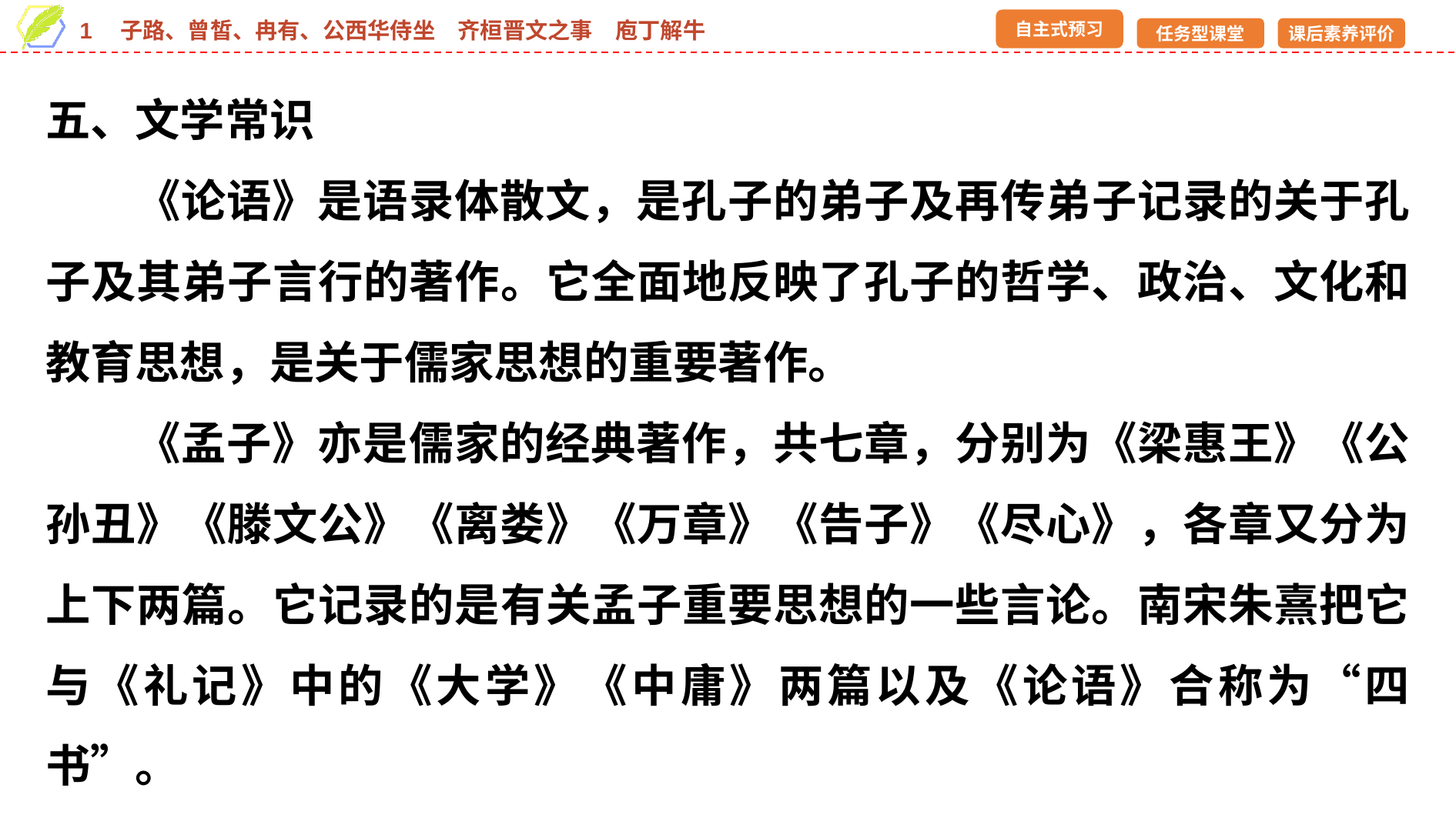

五、文学常识
《论语》是语录体散文，是孔子的弟子及再传弟子记录的关于孔子及其弟子言行的著作。它全面地反映了孔子的哲学、政治、文化和教育思想，是关于儒家思想的重要著作。
《孟子》亦是儒家的经典著作，共七章，分别为《梁惠王》《公孙丑》《滕文公》《离娄》《万章》《告子》《尽心》，各章又分为上下两篇。它记录的是有关孟子重要思想的一些言论。南宋朱熹把它与《礼记》中的《大学》《中庸》两篇以及《论语》合称为“四书”。